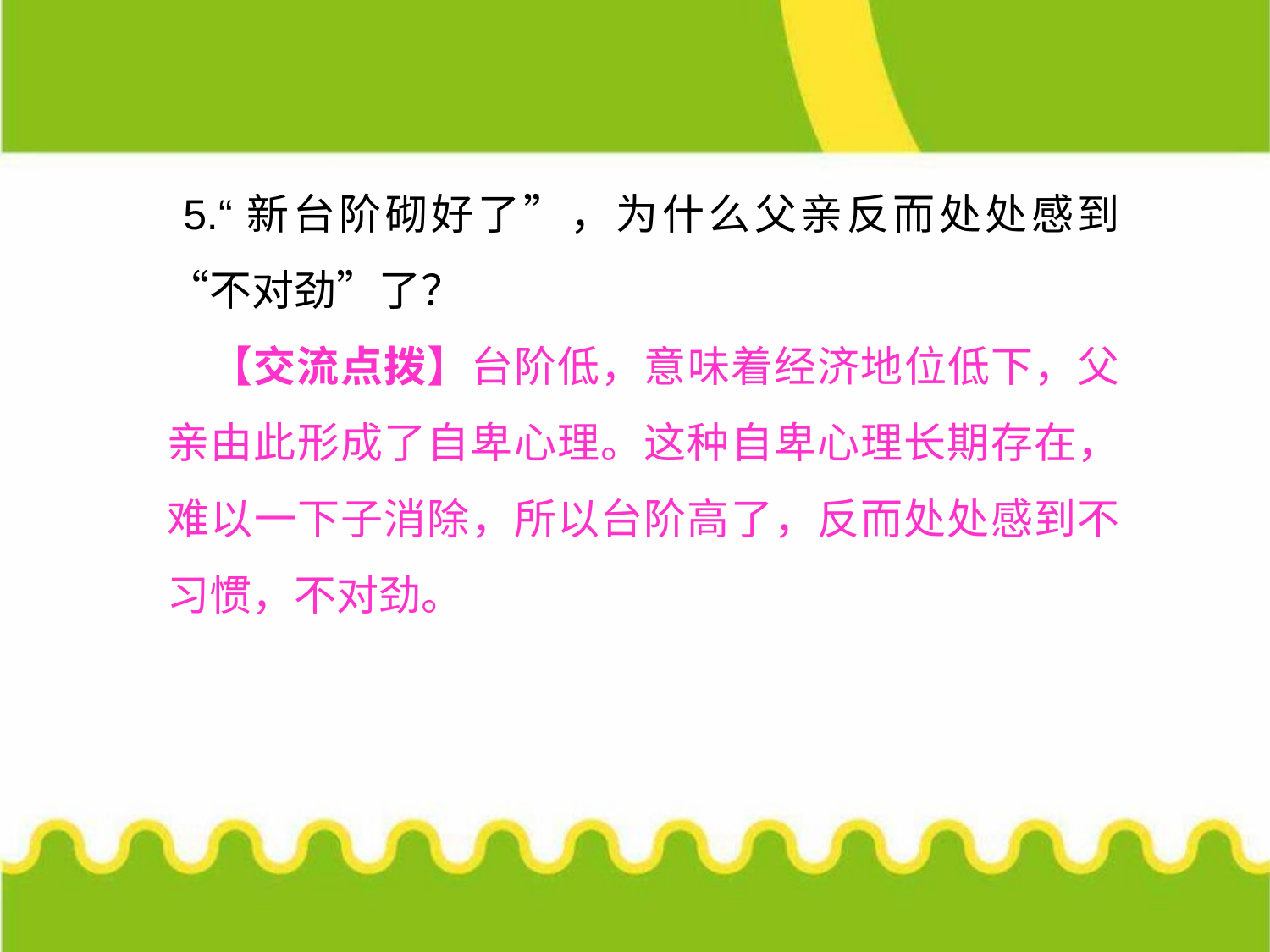

5.“新台阶砌好了”，为什么父亲反而处处感到“不对劲”了？
   【交流点拨】台阶低，意味着经济地位低下，父亲由此形成了自卑心理。这种自卑心理长期存在，难以一下子消除，所以台阶高了，反而处处感到不习惯，不对劲。